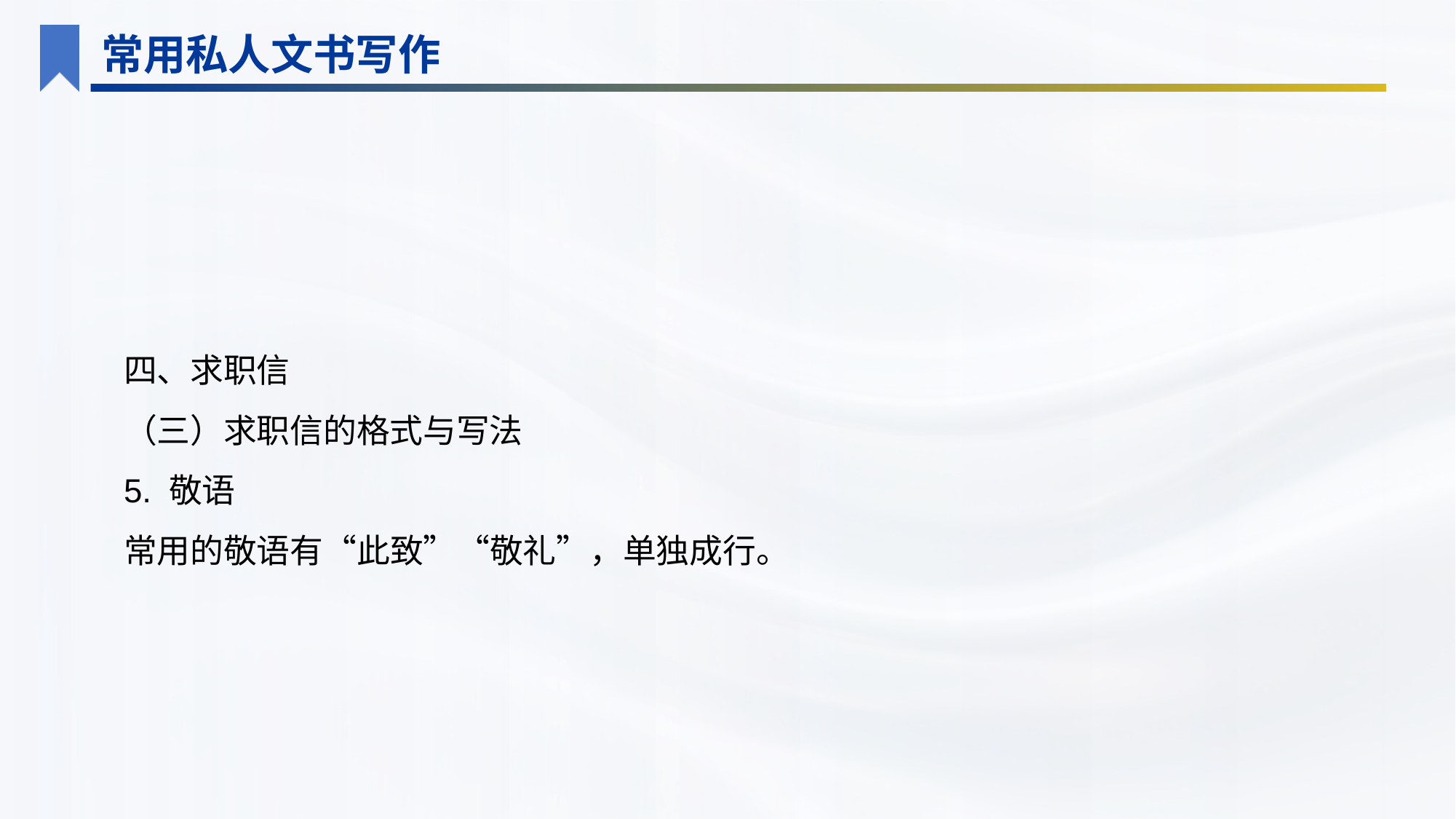

常用私人文书写作
四、求职信
（三）求职信的格式与写法
5. 敬语
常用的敬语有“此致”“敬礼”，单独成行。